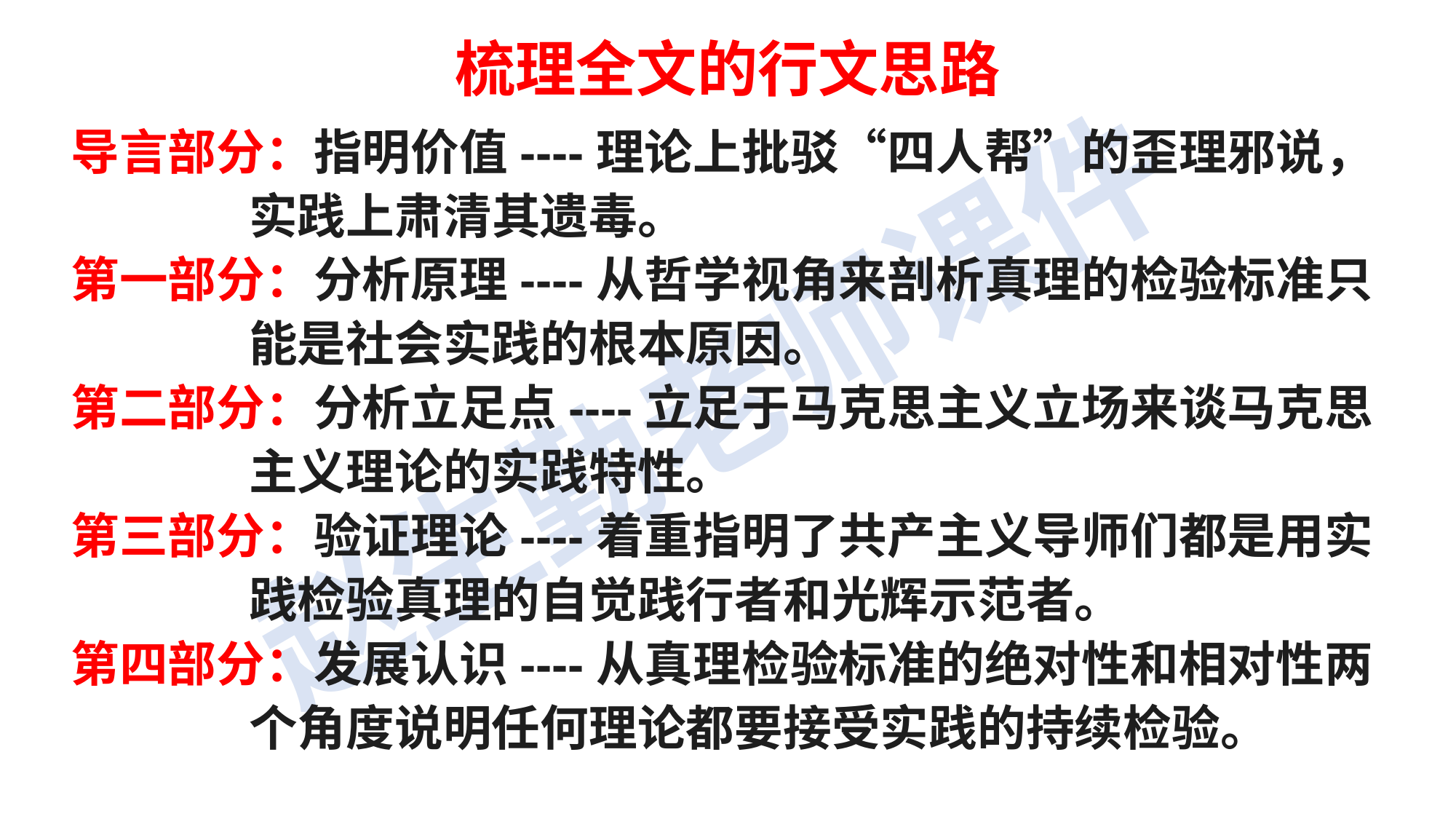

梳理全文的行文思路
导言部分：指明价值----理论上批驳“四人帮”的歪理邪说，
               实践上肃清其遗毒。
第一部分：分析原理----从哲学视角来剖析真理的检验标准只
               能是社会实践的根本原因。
第二部分：分析立足点----立足于马克思主义立场来谈马克思
               主义理论的实践特性。
第三部分：验证理论----着重指明了共产主义导师们都是用实
               践检验真理的自觉践行者和光辉示范者。
第四部分：发展认识----从真理检验标准的绝对性和相对性两
               个角度说明任何理论都要接受实践的持续检验。